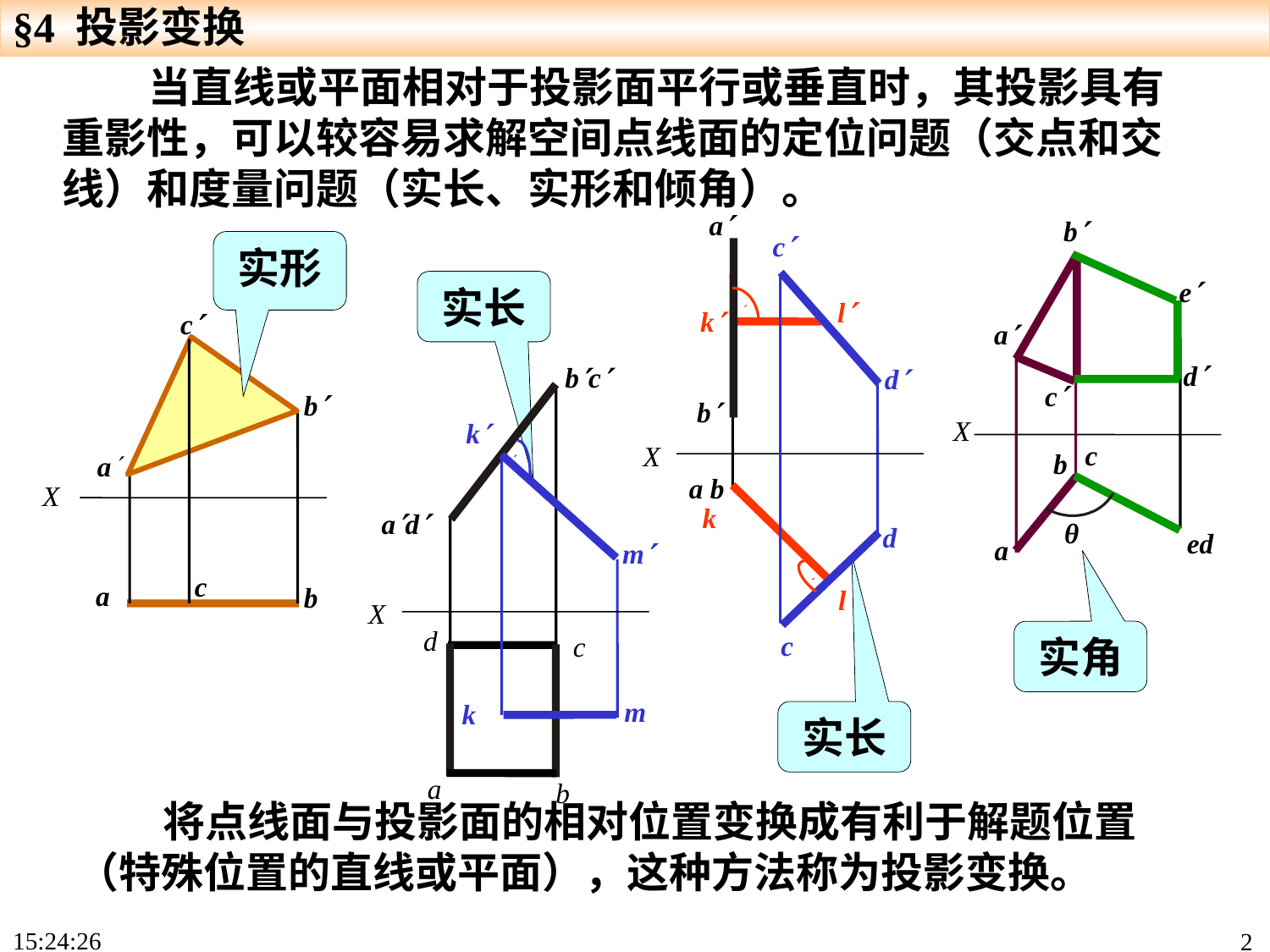

§4 投影变换
        当直线或平面相对于投影面平行或垂直时，其投影具有重影性，可以较容易求解空间点线面的定位问题（交点和交线）和度量问题（实长、实形和倾角）。
a′
c′

l′
k′

d′

b′

X

a b

k
d

l

c
b′

e′

a′

c′

X
c

b

θ
a
d′
ed
实形
实长
c′

b′

a′
X

c
a
b

b′c′

k′

a′d′

m′

X

d
c

k

a
b
m
实角
实长
        将点线面与投影面的相对位置变换成有利于解题位置（特殊位置的直线或平面），这种方法称为投影变换。
15:24:26
2